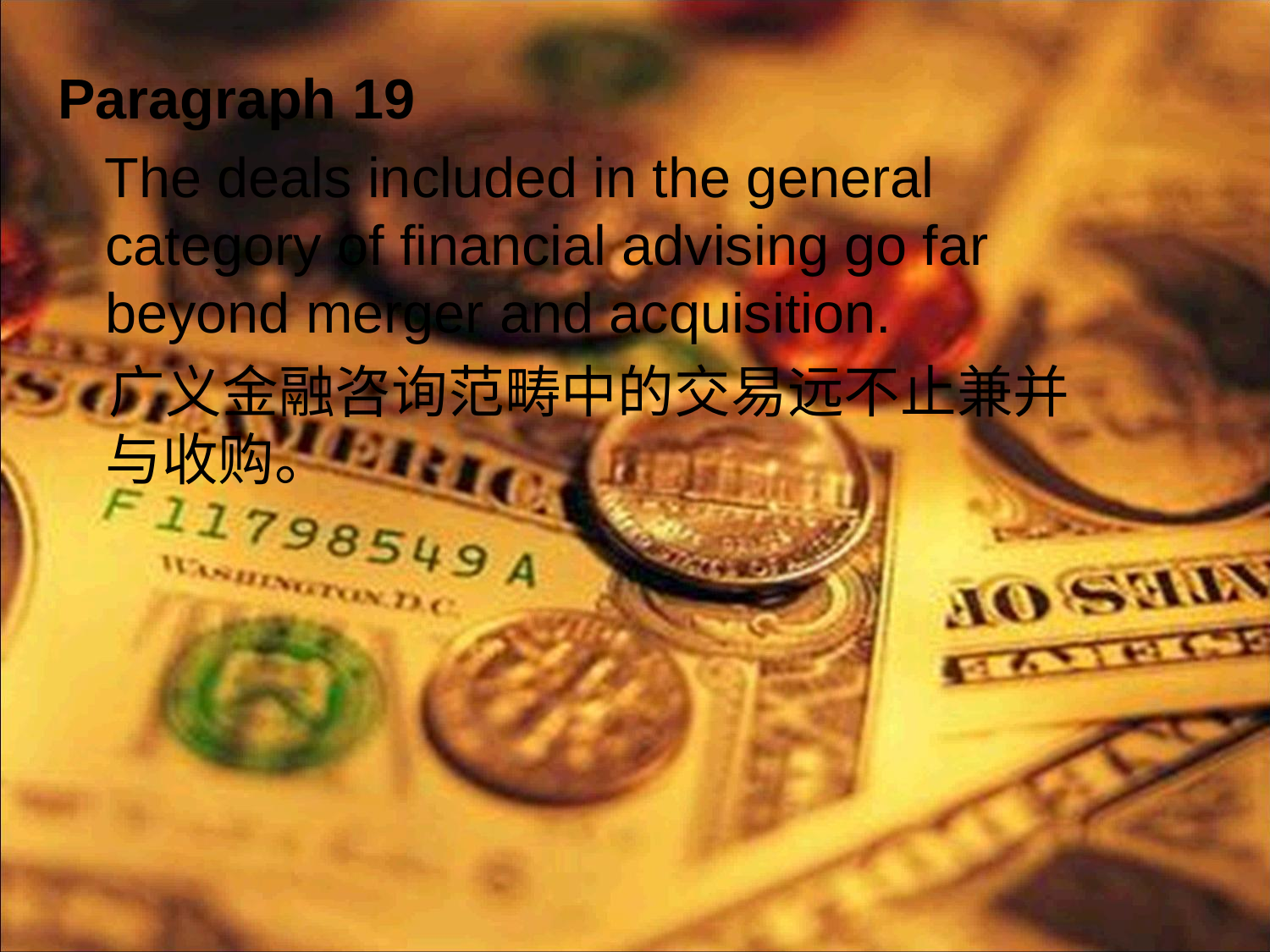

Paragraph 19
   The deals included in the general category of financial advising go far beyond merger and acquisition.
   广义金融咨询范畴中的交易远不止兼并与收购。